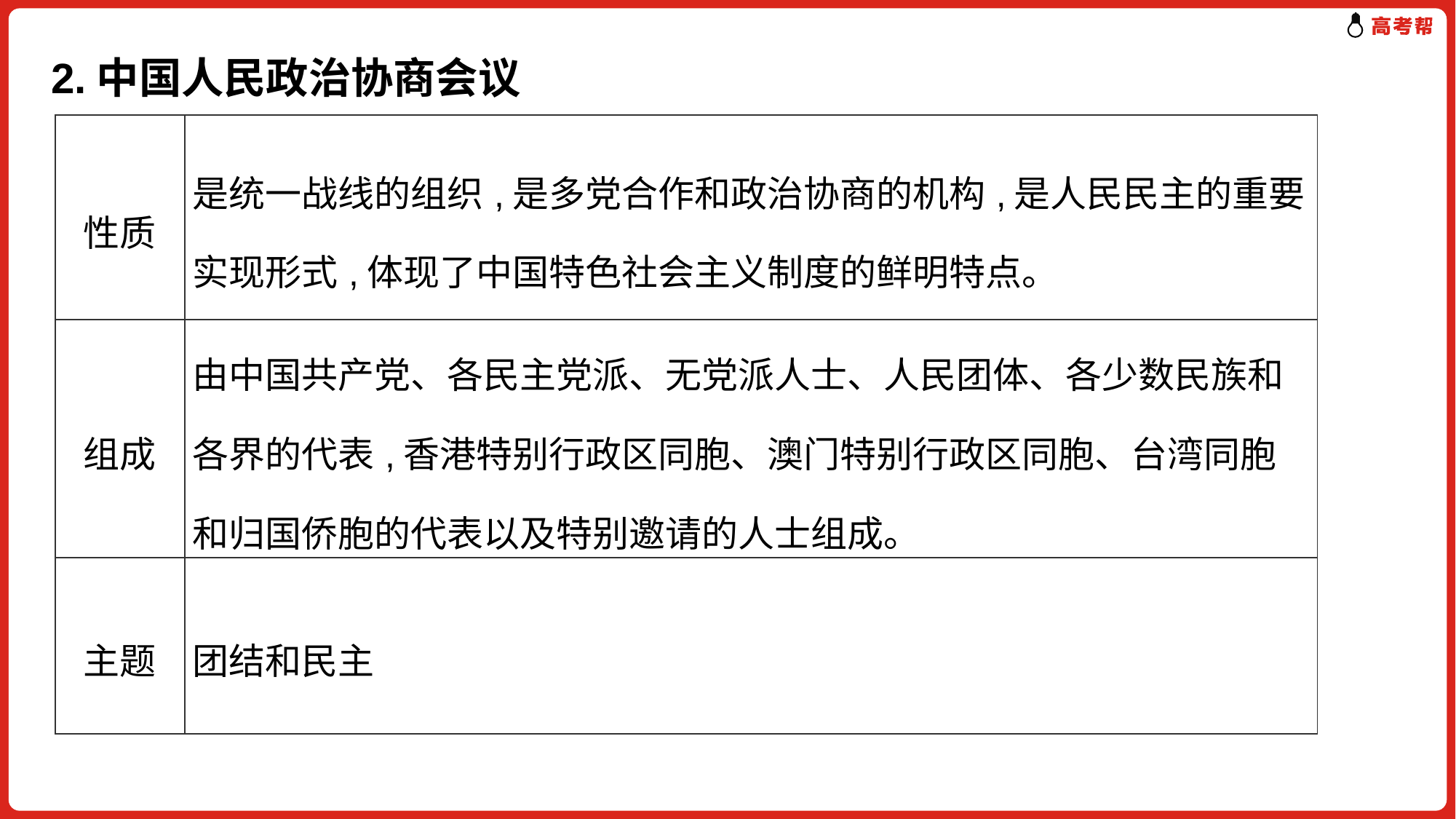

# 2.中国人民政治协商会议
| 性质 | 是统一战线的组织,是多党合作和政治协商的机构,是人民民主的重要实现形式,体现了中国特色社会主义制度的鲜明特点。 |
| --- | --- |
| 组成 | 由中国共产党、各民主党派、无党派人士、人民团体、各少数民族和各界的代表,香港特别行政区同胞、澳门特别行政区同胞、台湾同胞和归国侨胞的代表以及特别邀请的人士组成。 |
| 主题 | 团结和民主 |